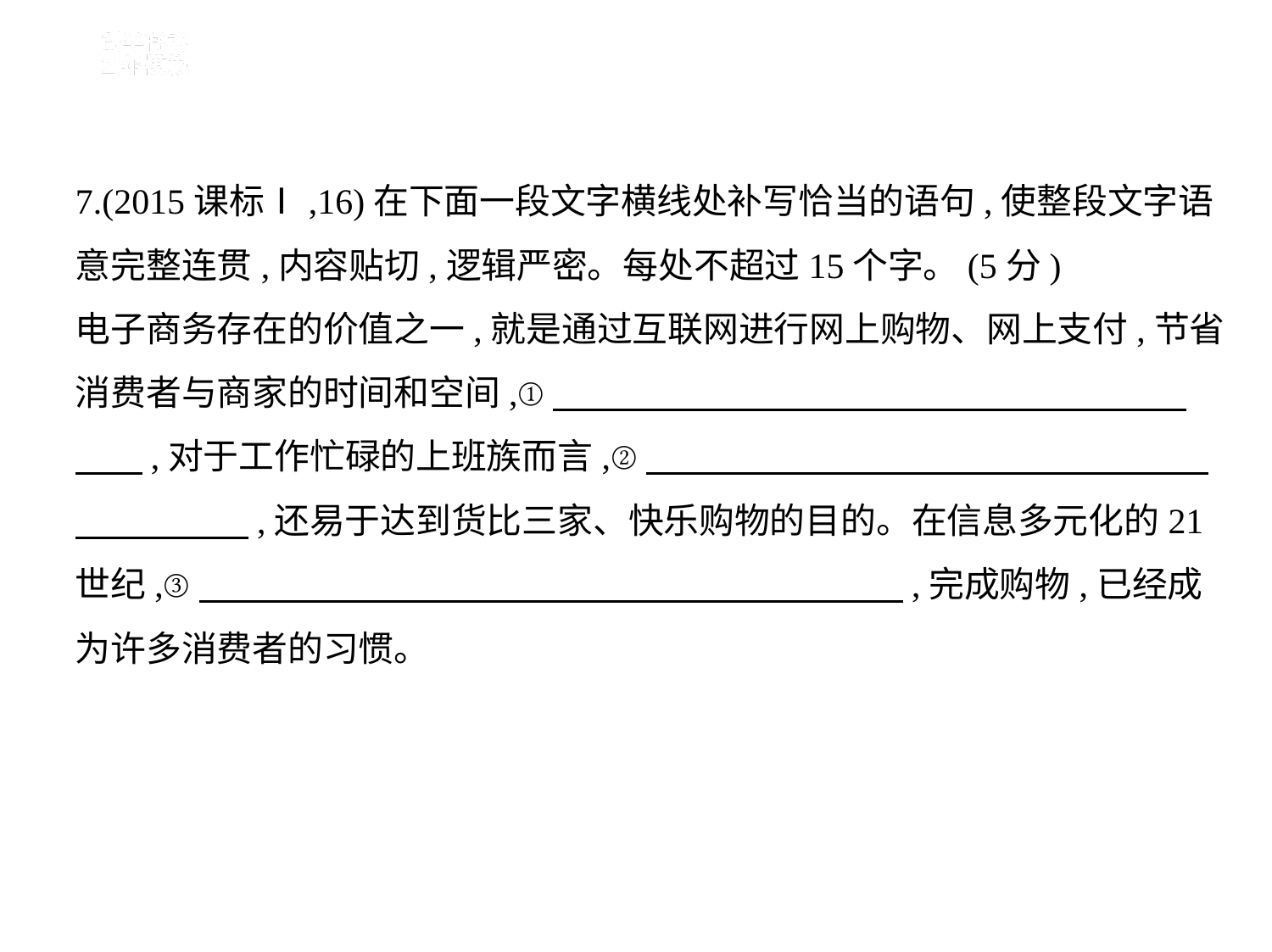

7.(2015课标Ⅰ,16)在下面一段文字横线处补写恰当的语句,使整段文字语
意完整连贯,内容贴切,逻辑严密。每处不超过15个字。(5分)
电子商务存在的价值之一,就是通过互联网进行网上购物、网上支付,节省
消费者与商家的时间和空间,①　　　　　　　　　　　　　　　　　    
　    ,对于工作忙碌的上班族而言,②　　　　　　　　　　　　　　　    
　　　　    ,还易于达到货比三家、快乐购物的目的。在信息多元化的21
世纪,③　　　　　　　　　　　　　　　　　　　    ,完成购物,已经成
为许多消费者的习惯。